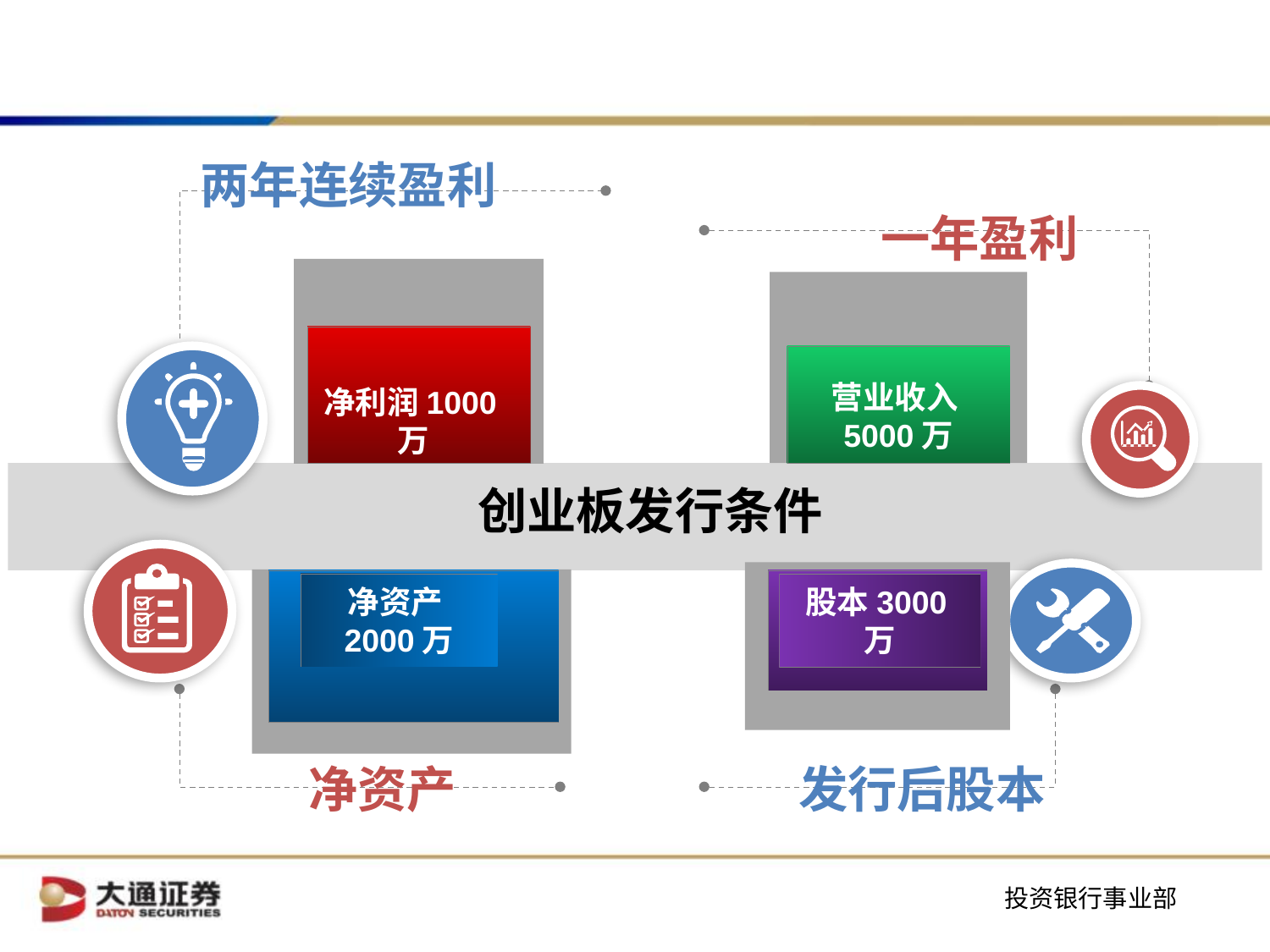

两年连续盈利

一年盈利

净利润1000万

营业收入5000万

创业板发行条件
净资产2000万

股本3000万

发行后股本
净资产